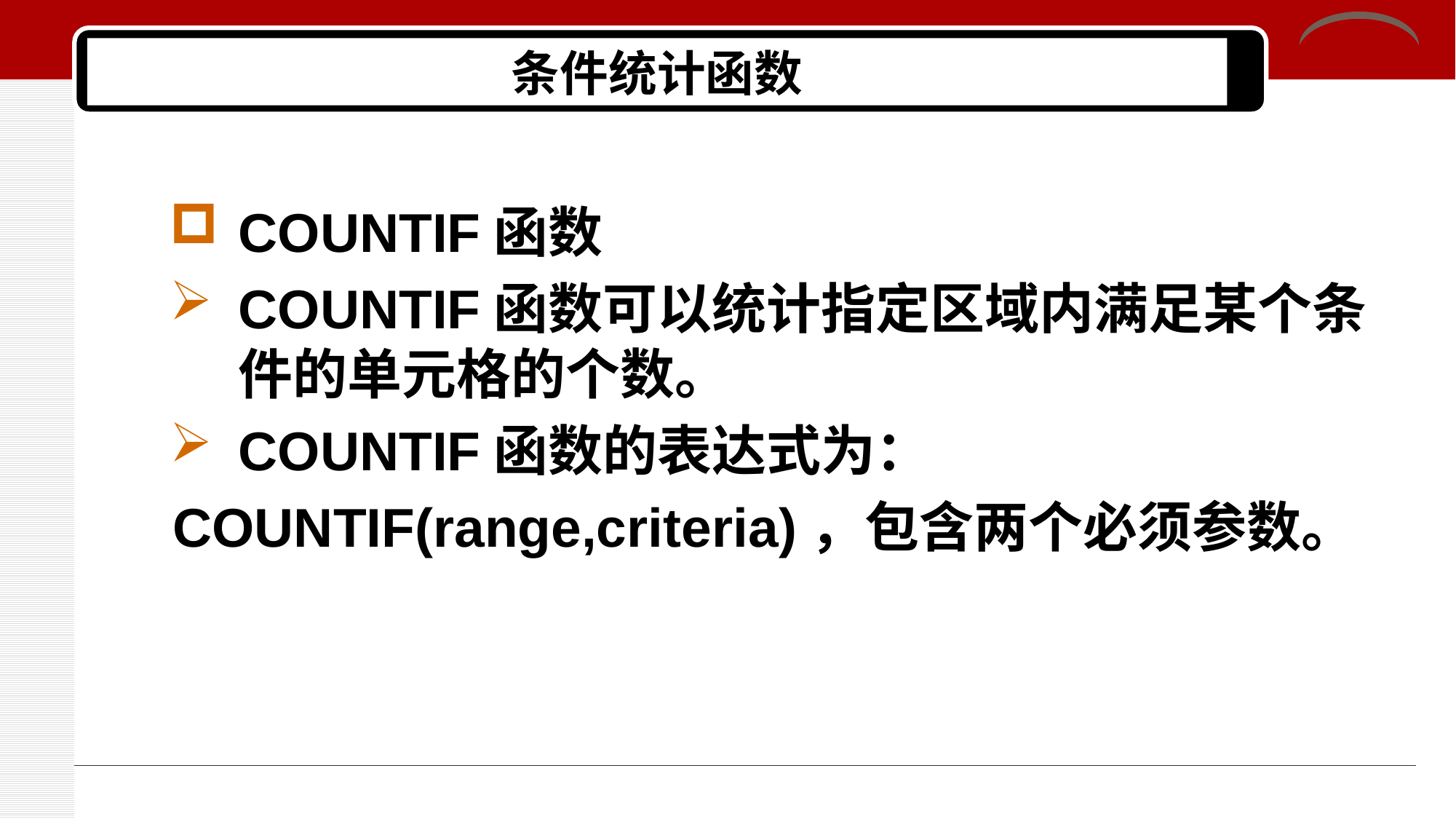

# 条件统计函数
COUNTIF函数
COUNTIF函数可以统计指定区域内满足某个条件的单元格的个数。
COUNTIF函数的表达式为：
COUNTIF(range,criteria)，包含两个必须参数。